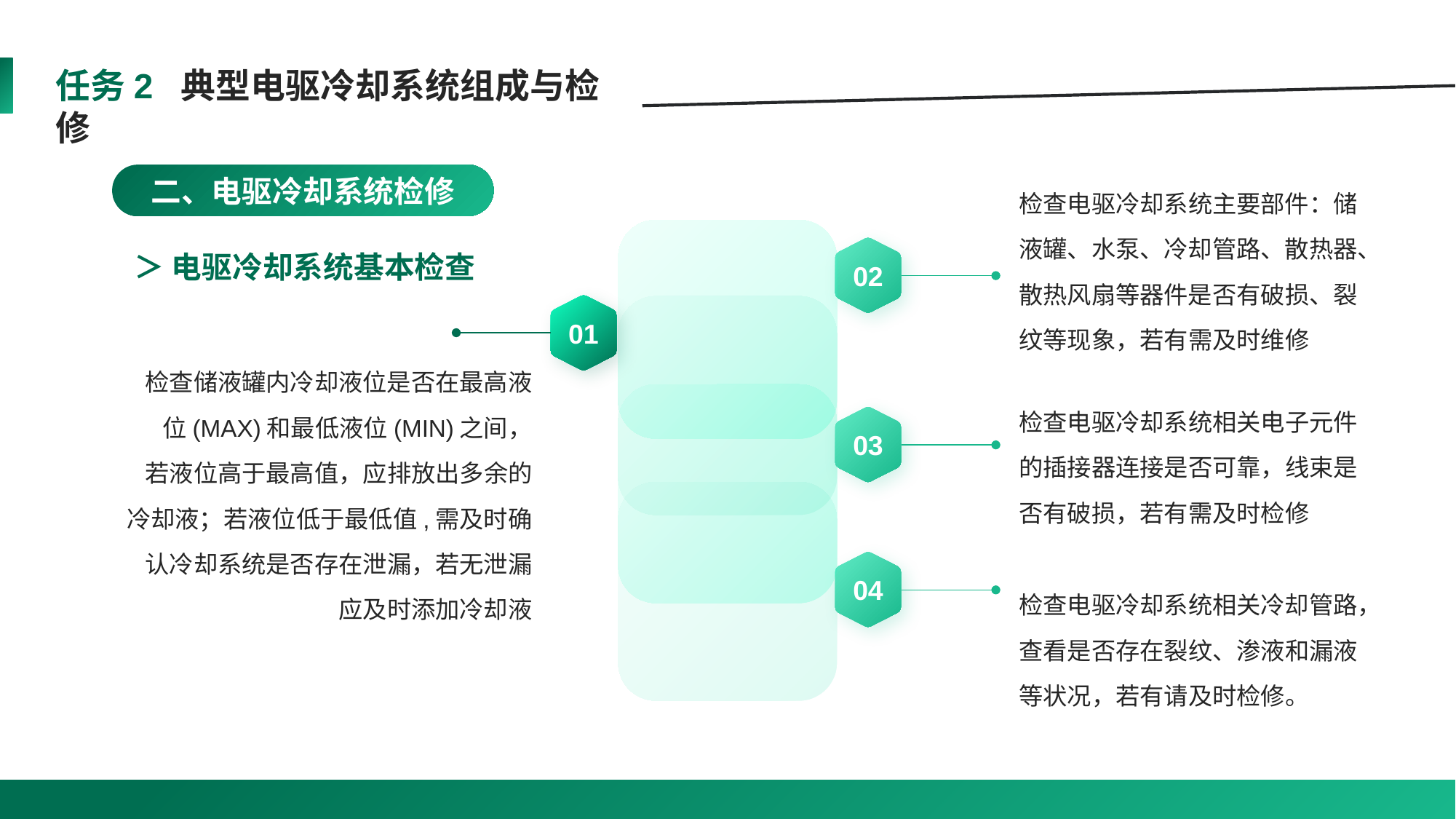

任务2  典型电驱冷却系统组成与检修
二、电驱冷却系统检修
检查电驱冷却系统主要部件：储液罐、水泵、冷却管路、散热器、散热风扇等器件是否有破损、裂纹等现象，若有需及时维修

02
＞ 电驱冷却系统基本检查
01

检查储液罐内冷却液位是否在最高液位(MAX)和最低液位(MIN)之间，
若液位高于最高值，应排放出多余的冷却液；若液位低于最低值,需及时确认冷却系统是否存在泄漏，若无泄漏应及时添加冷却液

检查电驱冷却系统相关电子元件的插接器连接是否可靠，线束是否有破损，若有需及时检修

03

04
检查电驱冷却系统相关冷却管路，查看是否存在裂纹、渗液和漏液等状况，若有请及时检修。